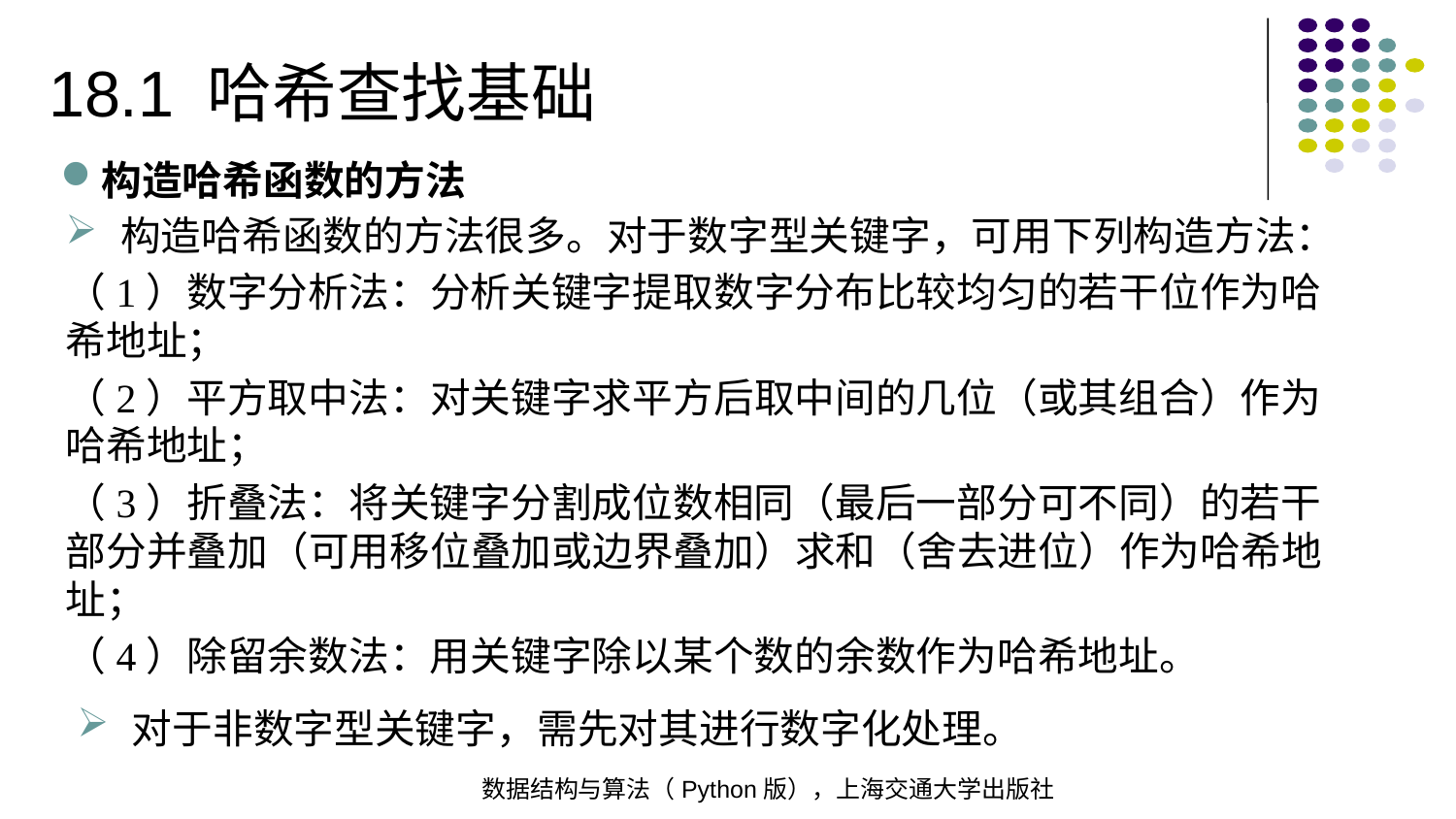

18.1 哈希查找基础
构造哈希函数的方法
构造哈希函数的方法很多。对于数字型关键字，可用下列构造方法：
（1）数字分析法：分析关键字提取数字分布比较均匀的若干位作为哈希地址；
（2）平方取中法：对关键字求平方后取中间的几位（或其组合）作为哈希地址；
（3）折叠法：将关键字分割成位数相同（最后一部分可不同）的若干部分并叠加（可用移位叠加或边界叠加）求和（舍去进位）作为哈希地址；
（4）除留余数法：用关键字除以某个数的余数作为哈希地址。
对于非数字型关键字，需先对其进行数字化处理。